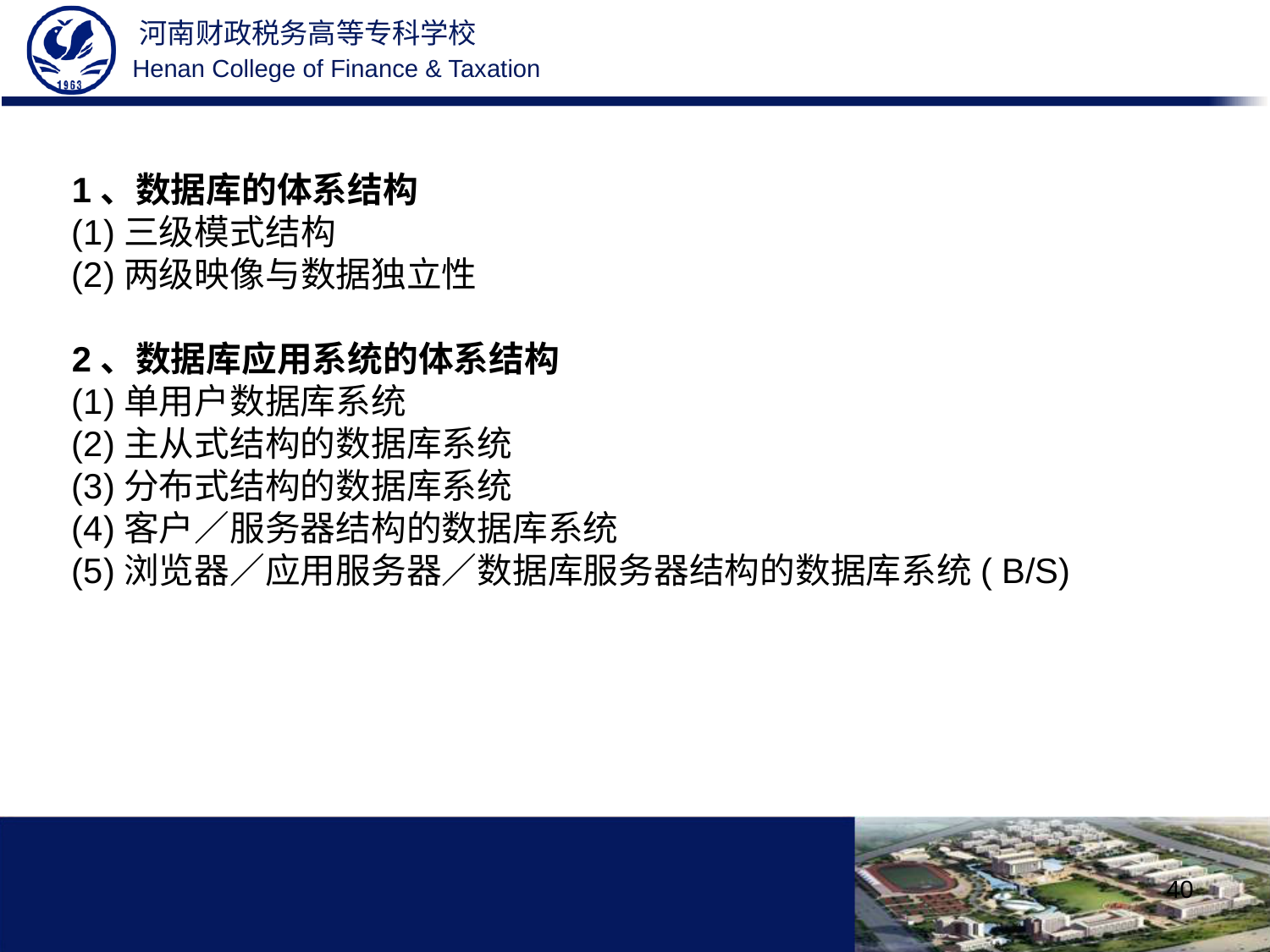

1、数据库的体系结构
(1)三级模式结构
(2)两级映像与数据独立性

2、数据库应用系统的体系结构
(1)单用户数据库系统
(2)主从式结构的数据库系统
(3)分布式结构的数据库系统
(4)客户／服务器结构的数据库系统
(5)浏览器／应用服务器／数据库服务器结构的数据库系统( B/S)

40